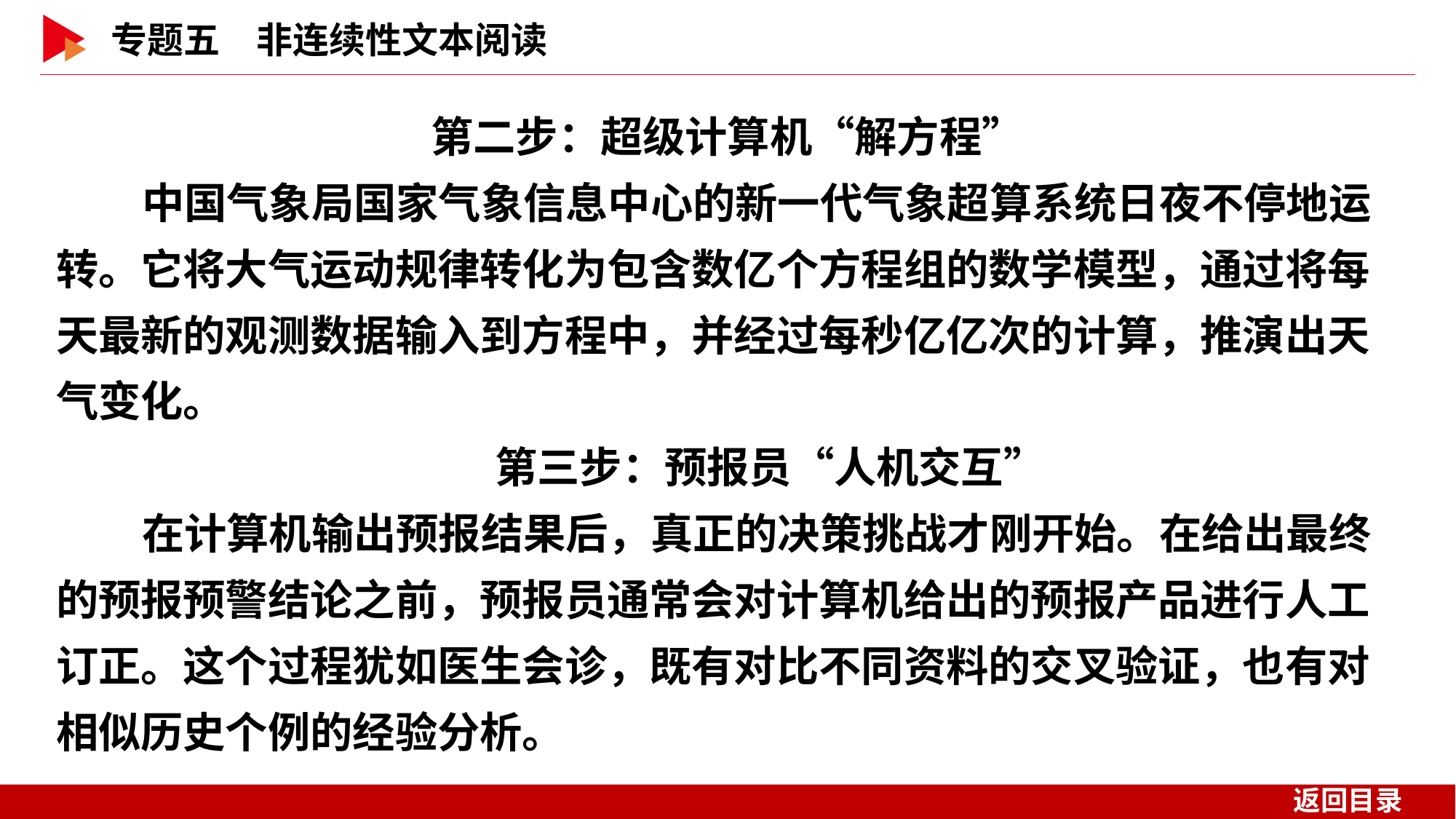

第二步：超级计算机“解方程”
中国气象局国家气象信息中心的新一代气象超算系统日夜不停地运转。它将大气运动规律转化为包含数亿个方程组的数学模型，通过将每天最新的观测数据输入到方程中，并经过每秒亿亿次的计算，推演出天气变化。
第三步：预报员“人机交互”
在计算机输出预报结果后，真正的决策挑战才刚开始。在给出最终的预报预警结论之前，预报员通常会对计算机给出的预报产品进行人工订正。这个过程犹如医生会诊，既有对比不同资料的交叉验证，也有对相似历史个例的经验分析。